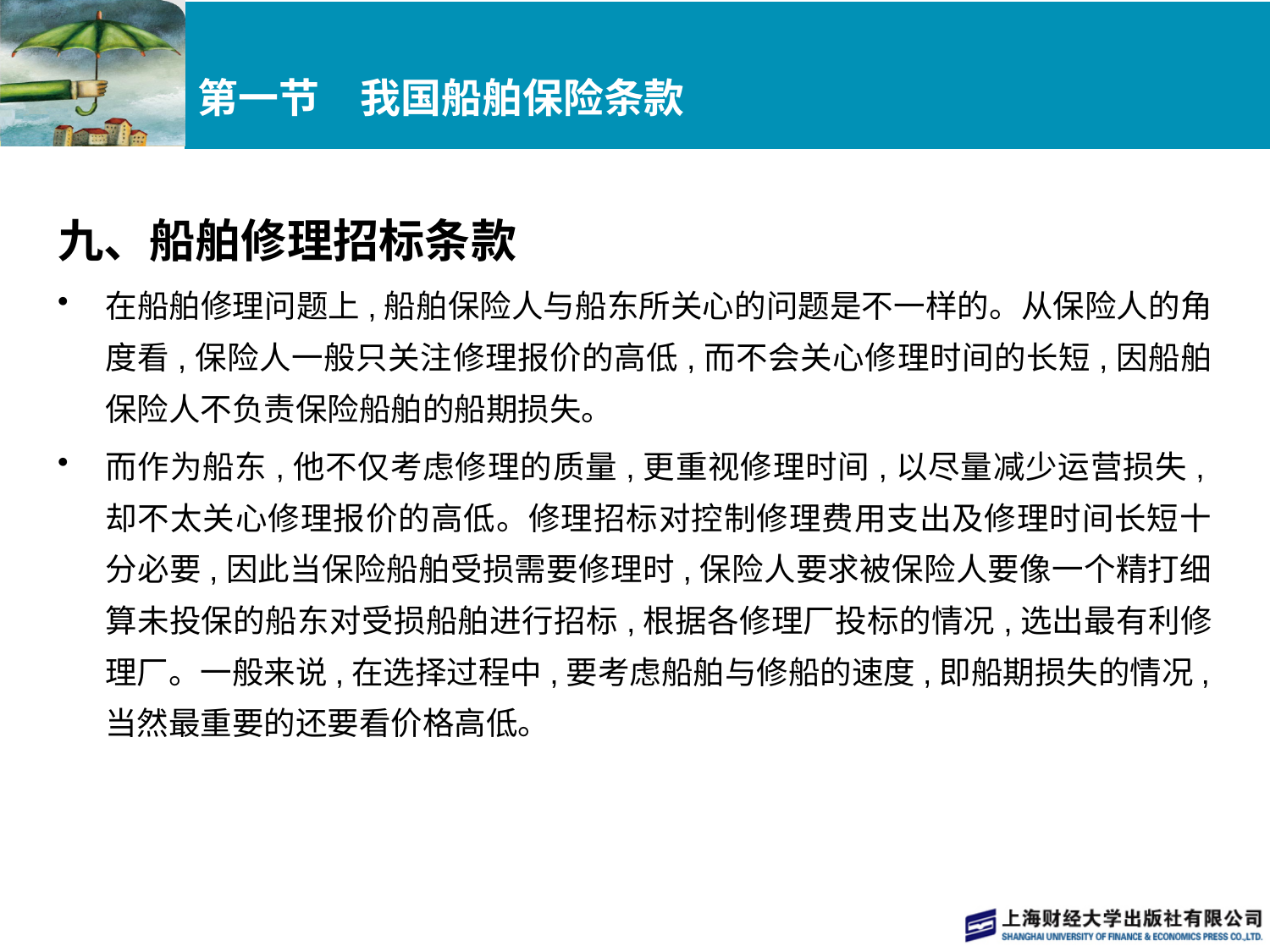

# 第一节　我国船舶保险条款
九、船舶修理招标条款
在船舶修理问题上,船舶保险人与船东所关心的问题是不一样的。从保险人的角度看,保险人一般只关注修理报价的高低,而不会关心修理时间的长短,因船舶保险人不负责保险船舶的船期损失。
而作为船东,他不仅考虑修理的质量,更重视修理时间,以尽量减少运营损失,却不太关心修理报价的高低。修理招标对控制修理费用支出及修理时间长短十分必要,因此当保险船舶受损需要修理时,保险人要求被保险人要像一个精打细算未投保的船东对受损船舶进行招标,根据各修理厂投标的情况,选出最有利修理厂。一般来说,在选择过程中,要考虑船舶与修船的速度,即船期损失的情况,当然最重要的还要看价格高低。